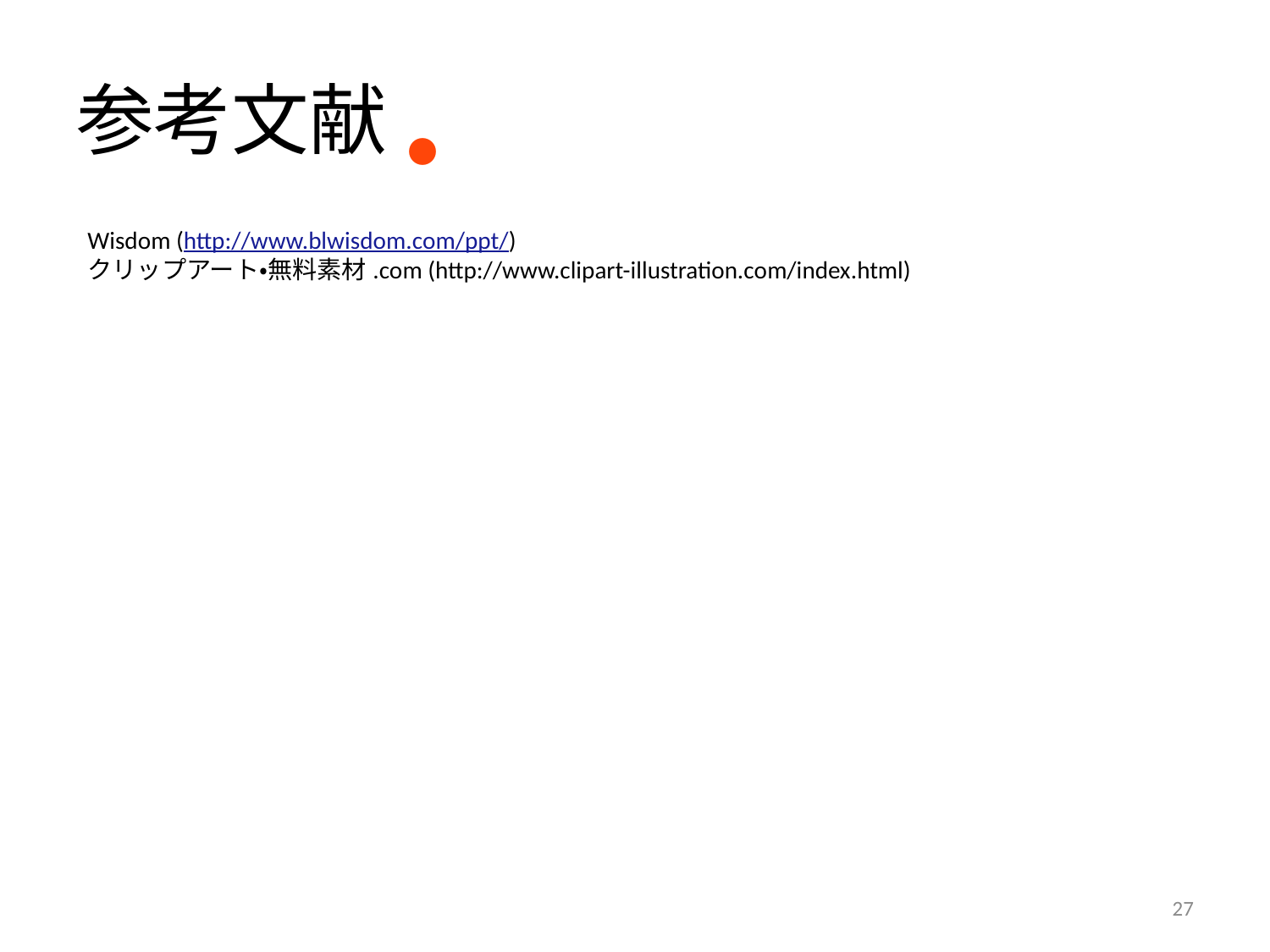

# 参考文献
・
Wisdom (http://www.blwisdom.com/ppt/)
クリップアート・無料素材.com (http://www.clipart-illustration.com/index.html)
27